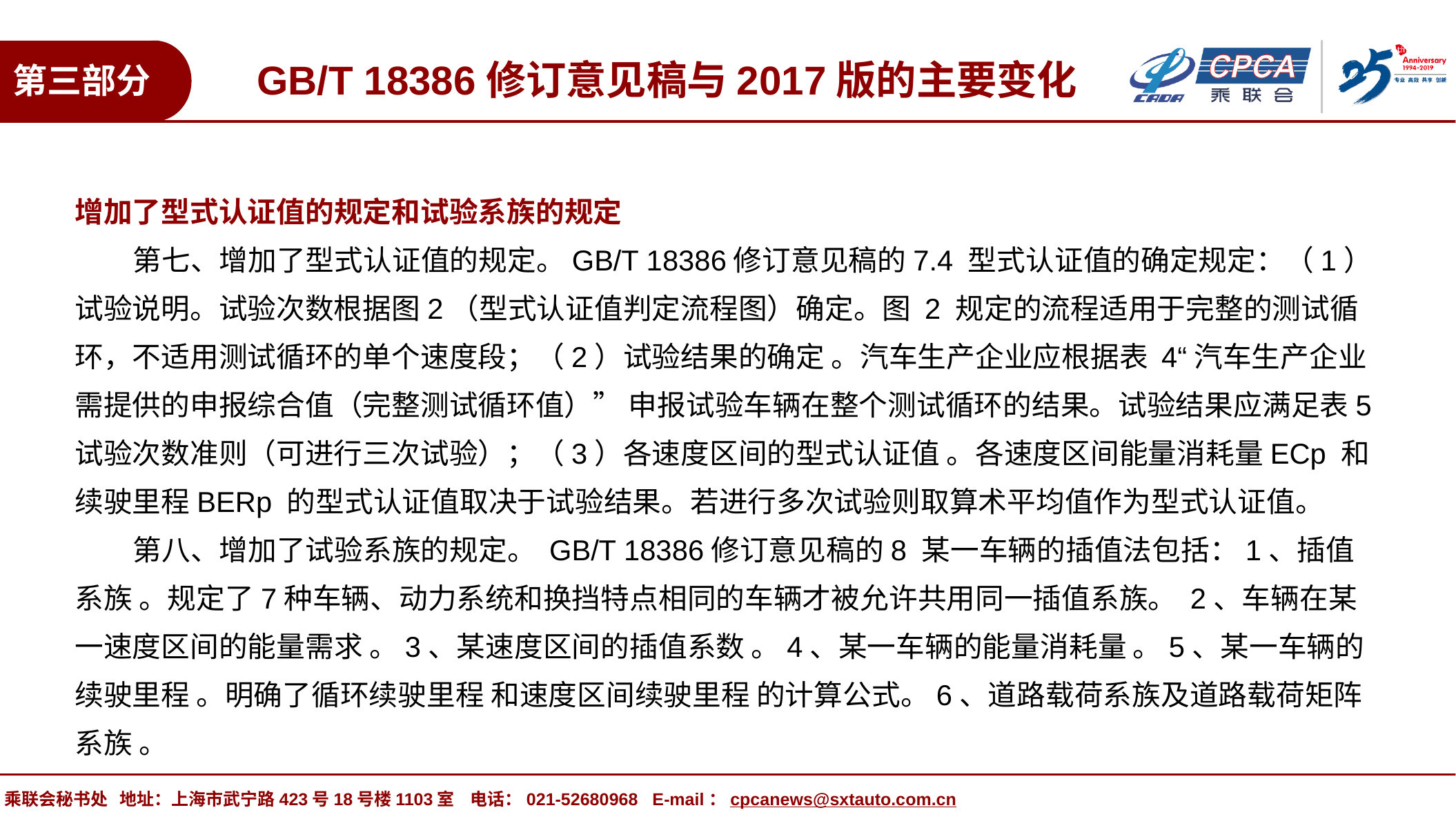

GB/T 18386修订意见稿与2017版的主要变化
第三部分
增加了型式认证值的规定和试验系族的规定
        第七、增加了型式认证值的规定。GB/T 18386修订意见稿的7.4 型式认证值的确定规定：（1）试验说明。试验次数根据图2（型式认证值判定流程图）确定。图 2 规定的流程适用于完整的测试循环，不适用测试循环的单个速度段；（2）试验结果的确定 。汽车生产企业应根据表 4“汽车生产企业需提供的申报综合值（完整测试循环值）” 申报试验车辆在整个测试循环的结果。试验结果应满足表5试验次数准则（可进行三次试验）；（3）各速度区间的型式认证值 。各速度区间能量消耗量ECp 和续驶里程BERp 的型式认证值取决于试验结果。若进行多次试验则取算术平均值作为型式认证值。
        第八、增加了试验系族的规定。 GB/T 18386修订意见稿的8 某一车辆的插值法包括：1、插值系族 。规定了7种车辆、动力系统和换挡特点相同的车辆才被允许共用同一插值系族。 2、车辆在某一速度区间的能量需求 。3、某速度区间的插值系数 。4、某一车辆的能量消耗量 。5、某一车辆的续驶里程 。明确了循环续驶里程 和速度区间续驶里程 的计算公式。6、道路载荷系族及道路载荷矩阵系族 。